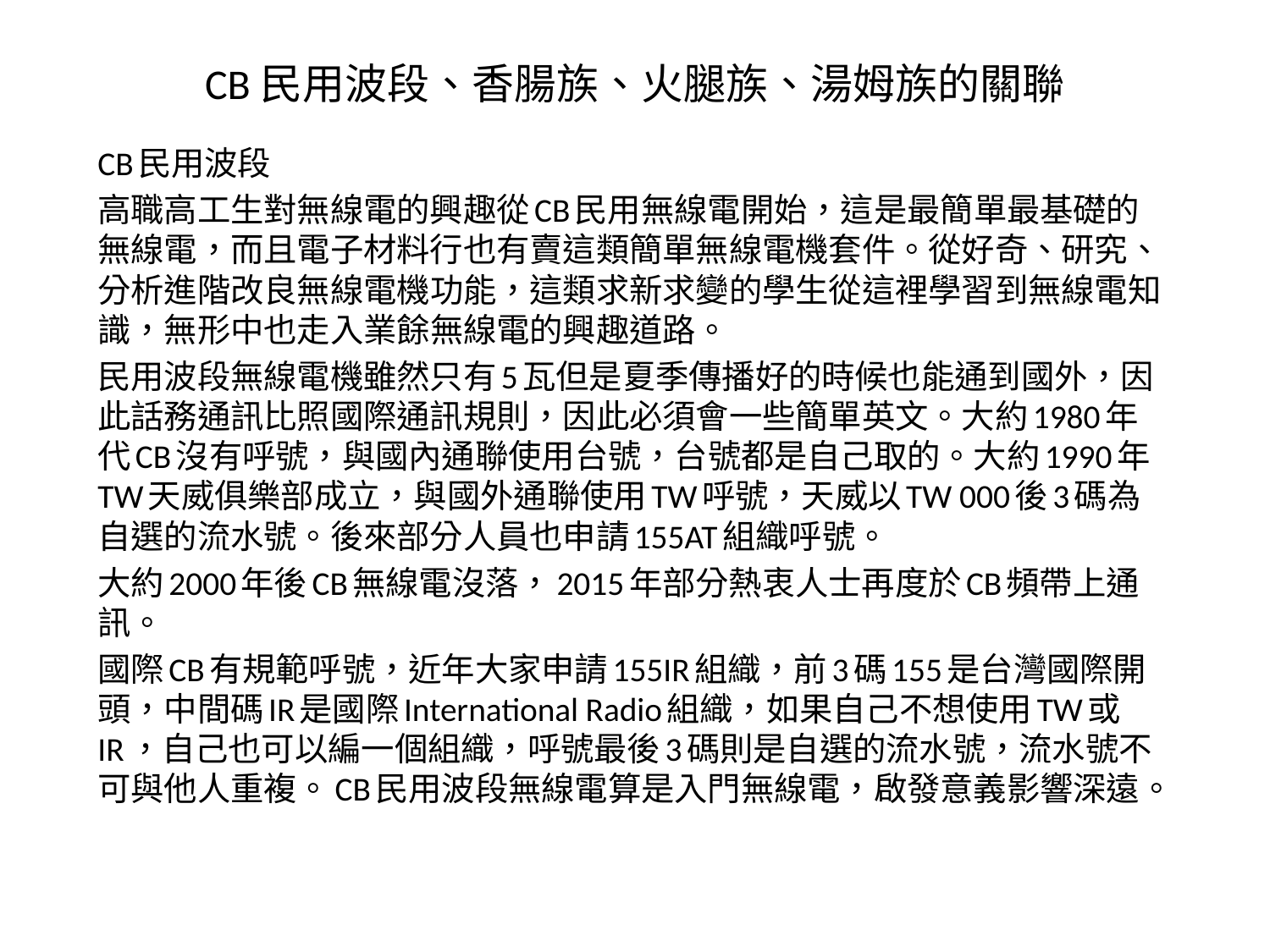

# CB民用波段、香腸族、火腿族、湯姆族的關聯
CB民用波段
高職高工生對無線電的興趣從CB民用無線電開始，這是最簡單最基礎的無線電，而且電子材料行也有賣這類簡單無線電機套件。從好奇、研究、分析進階改良無線電機功能，這類求新求變的學生從這裡學習到無線電知識，無形中也走入業餘無線電的興趣道路。
民用波段無線電機雖然只有5瓦但是夏季傳播好的時候也能通到國外，因此話務通訊比照國際通訊規則，因此必須會一些簡單英文。大約1980年代CB沒有呼號，與國內通聯使用台號，台號都是自己取的。大約1990年TW天威俱樂部成立，與國外通聯使用TW呼號，天威以TW 000後3碼為自選的流水號。後來部分人員也申請155AT組織呼號。
大約2000年後CB無線電沒落，2015年部分熱衷人士再度於CB頻帶上通訊。
國際CB有規範呼號，近年大家申請155IR組織，前3碼155是台灣國際開頭，中間碼IR是國際International Radio組織，如果自己不想使用TW或IR，自己也可以編一個組織，呼號最後3碼則是自選的流水號，流水號不可與他人重複。CB民用波段無線電算是入門無線電，啟發意義影響深遠。